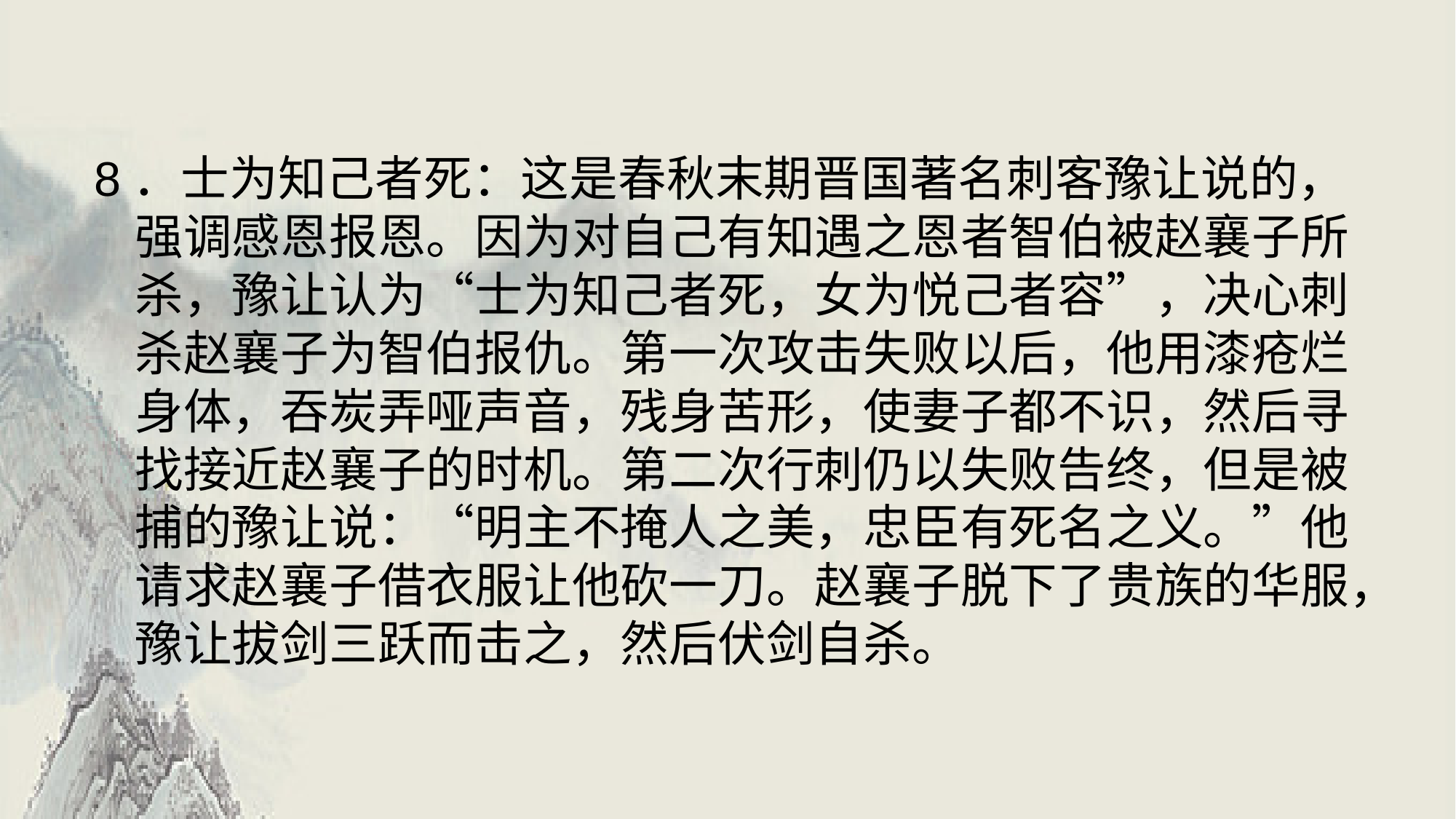

8．士为知己者死：这是春秋末期晋国著名刺客豫让说的，强调感恩报恩。因为对自己有知遇之恩者智伯被赵襄子所杀，豫让认为“士为知己者死，女为悦己者容”，决心刺杀赵襄子为智伯报仇。第一次攻击失败以后，他用漆疮烂身体，吞炭弄哑声音，残身苦形，使妻子都不识，然后寻找接近赵襄子的时机。第二次行刺仍以失败告终，但是被捕的豫让说：“明主不掩人之美，忠臣有死名之义。”他请求赵襄子借衣服让他砍一刀。赵襄子脱下了贵族的华服，豫让拔剑三跃而击之，然后伏剑自杀。